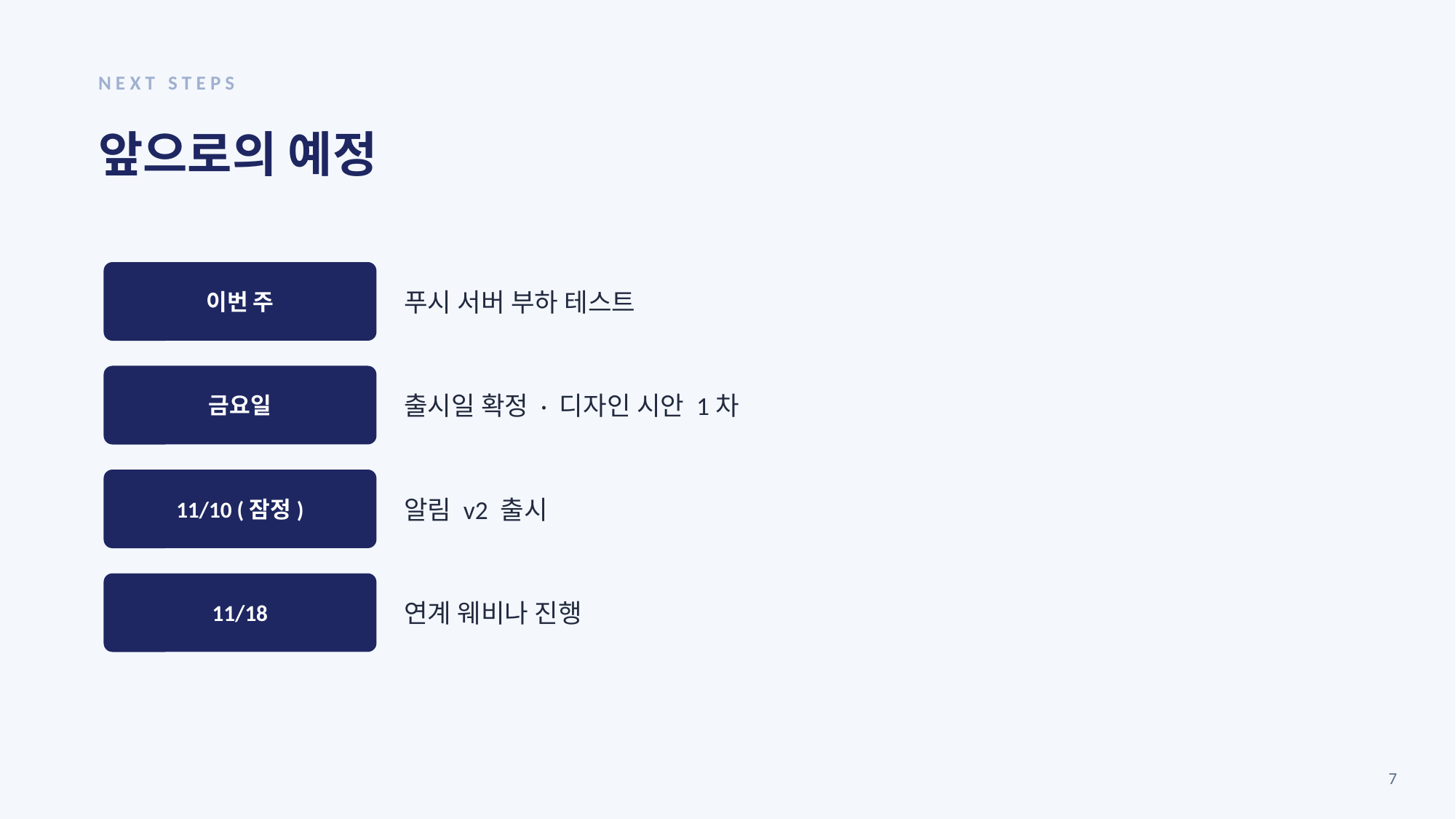

NEXT STEPS
앞으로의 예정

이번 주
푸시 서버 부하 테스트

금요일
출시일 확정 · 디자인 시안 1차

11/10 (잠정)
알림 v2 출시

11/18
연계 웨비나 진행
7